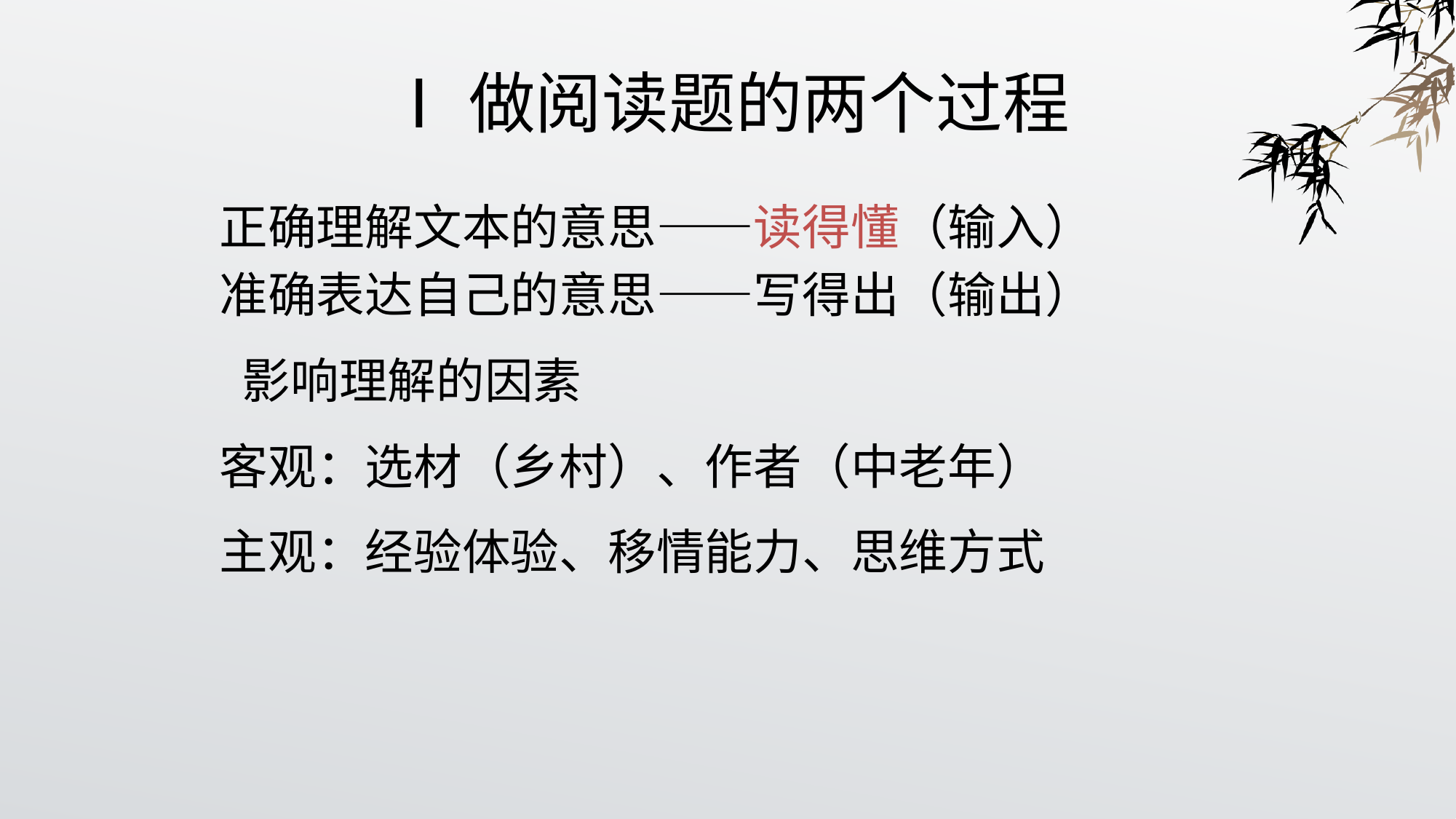

# Ⅰ做阅读题的两个过程
正确理解文本的意思——读得懂（输入）
准确表达自己的意思——写得出（输出）
 影响理解的因素
客观：选材（乡村）、作者（中老年）
主观：经验体验、移情能力、思维方式